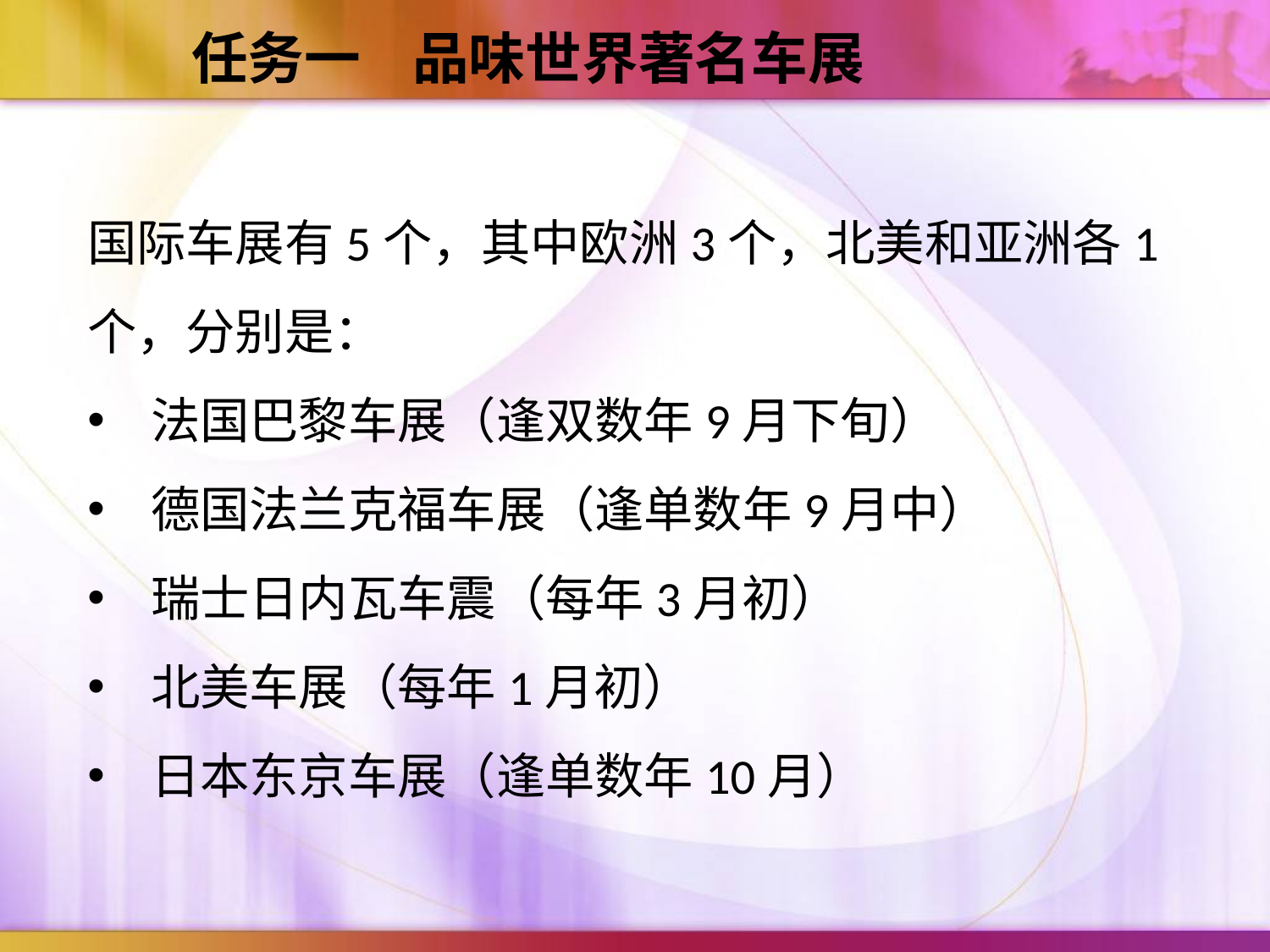

任务一    品味世界著名车展
国际车展有5个，其中欧洲3个，北美和亚洲各1个，分别是：
法国巴黎车展（逢双数年9月下旬）
德国法兰克福车展（逢单数年9月中）
瑞士日内瓦车震（每年3月初）
北美车展（每年1月初）
日本东京车展（逢单数年10月）